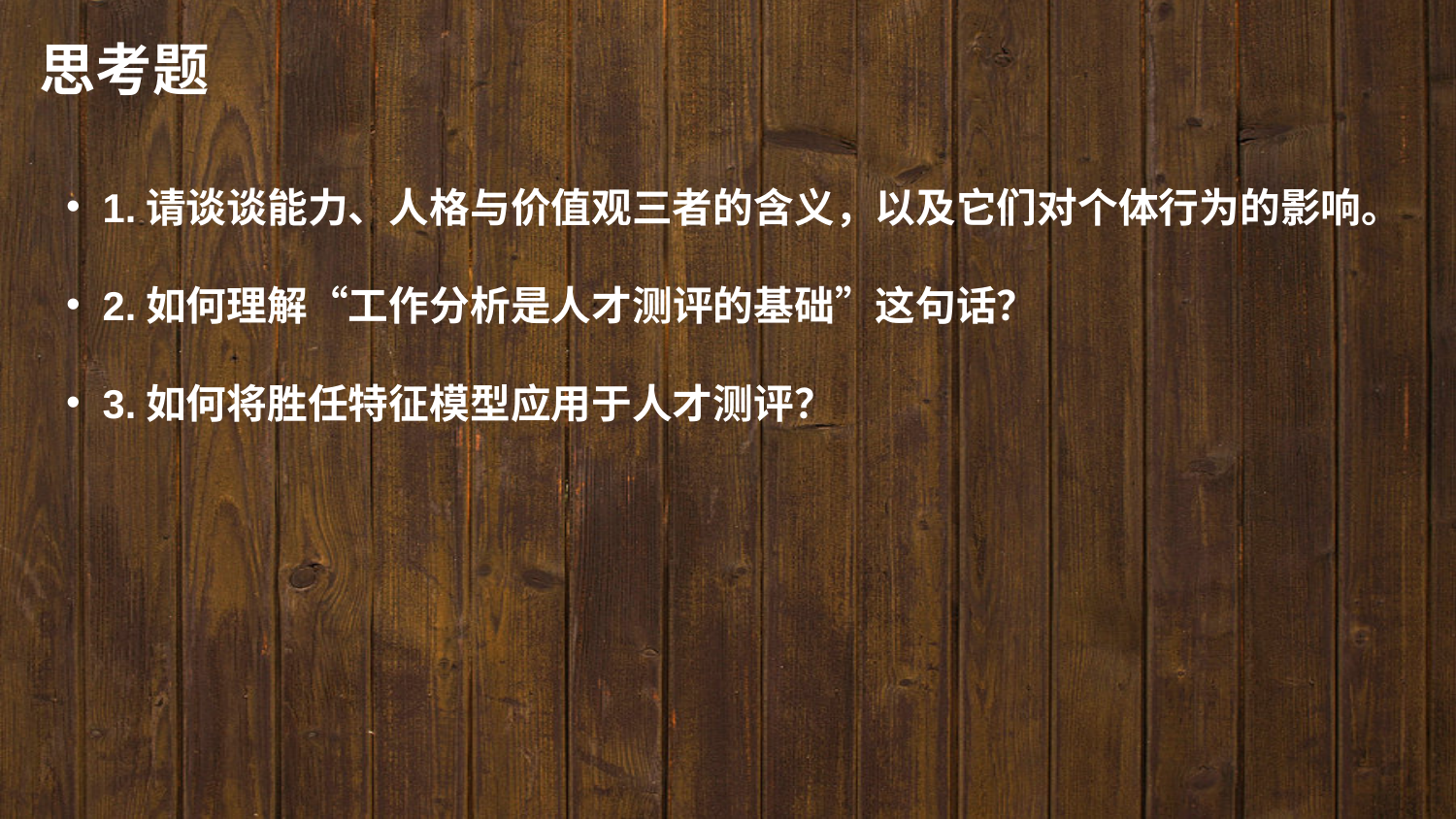

思考题
1.请谈谈能力、人格与价值观三者的含义，以及它们对个体行为的影响。
2.如何理解“工作分析是人才测评的基础”这句话？
3.如何将胜任特征模型应用于人才测评？